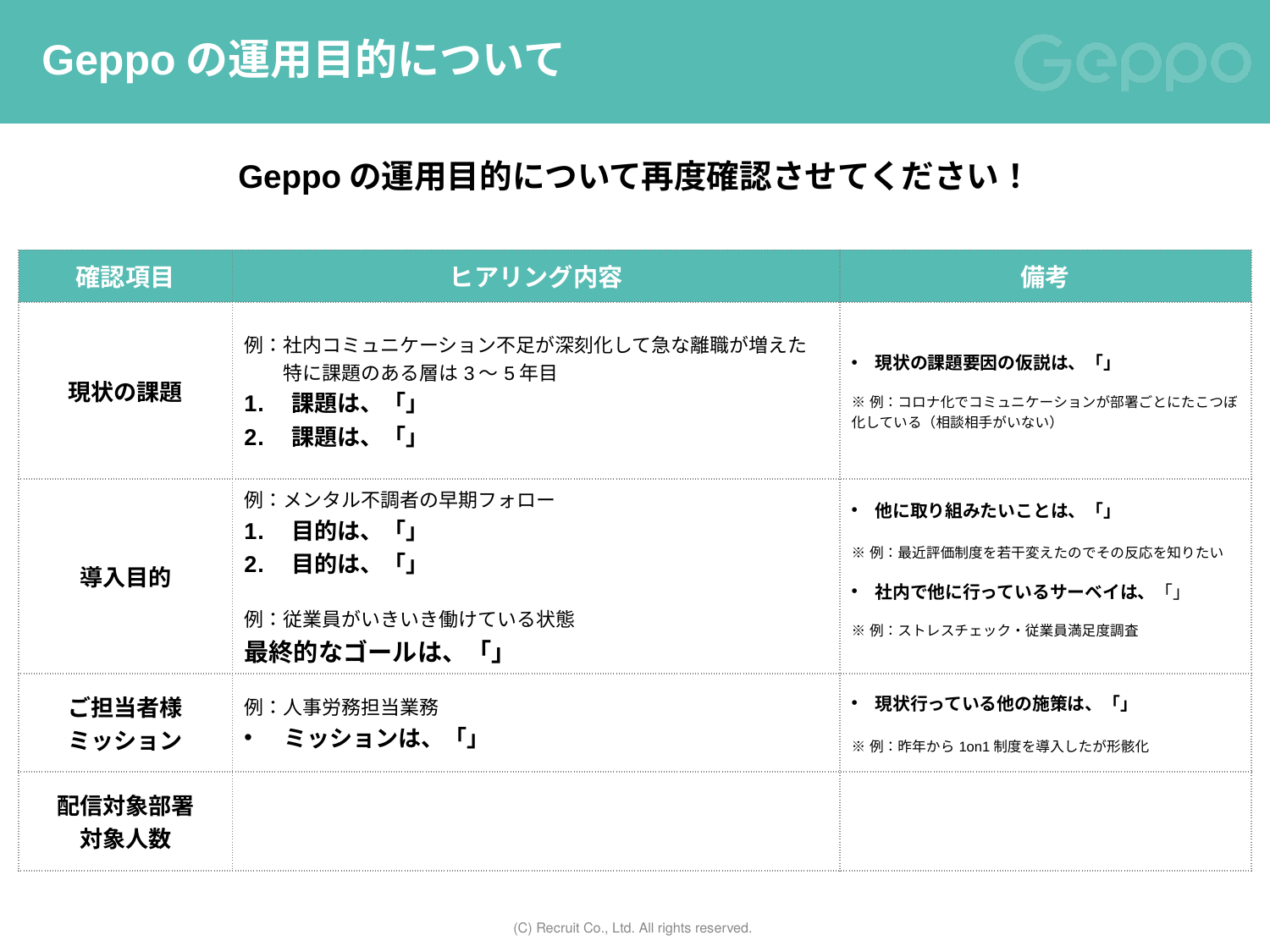

# Geppoの運用目的について
Geppoの運用目的について再度確認させてください！
| 確認項目 | ヒアリング内容 | 備考 |
| --- | --- | --- |
| 現状の課題 | 例：社内コミュニケーション不足が深刻化して急な離職が増えた 　　特に課題のある層は3～5年目 課題は、「」 課題は、「」 | 現状の課題要因の仮説は、「」 ※例：コロナ化でコミュニケーションが部署ごとにたこつぼ化している（相談相手がいない） |
| 導入目的 | 例：メンタル不調者の早期フォロー 目的は、「」 目的は、「」 例：従業員がいきいき働けている状態 最終的なゴールは、「」 | 他に取り組みたいことは、「」 ※例：最近評価制度を若干変えたのでその反応を知りたい 社内で他に行っているサーベイは、「」 ※例：ストレスチェック・従業員満足度調査 |
| ご担当者様 ミッション | 例：人事労務担当業務 ミッションは、「」 | 現状行っている他の施策は、「」 ※例：昨年から1on1制度を導入したが形骸化 |
| 配信対象部署 対象人数 |  |  |